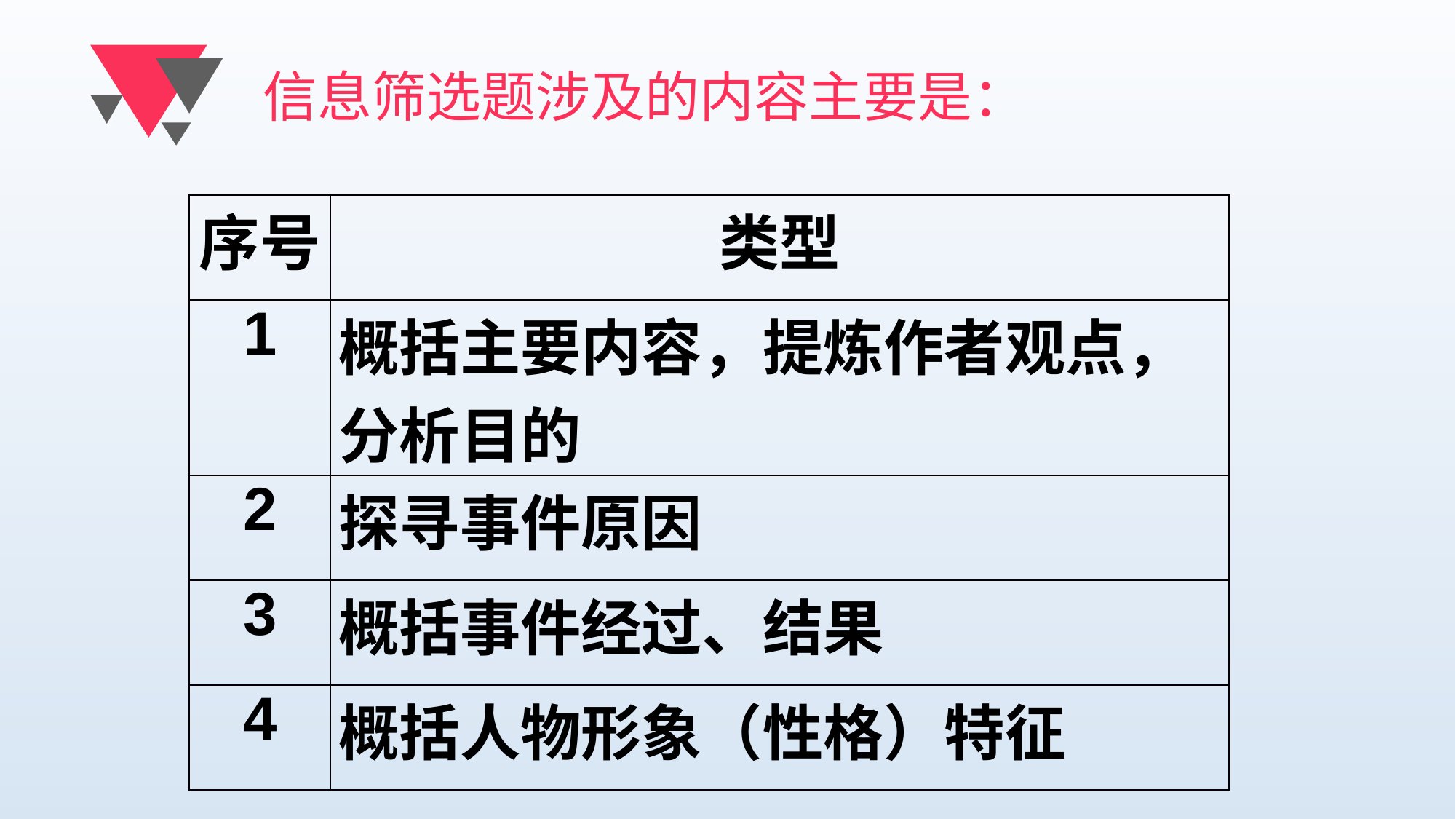

# 信息筛选题涉及的内容主要是：
| 序号 | 类型 |
| --- | --- |
| 1 | 概括主要内容，提炼作者观点，分析目的 |
| 2 | 探寻事件原因 |
| 3 | 概括事件经过、结果 |
| 4 | 概括人物形象（性格）特征 |